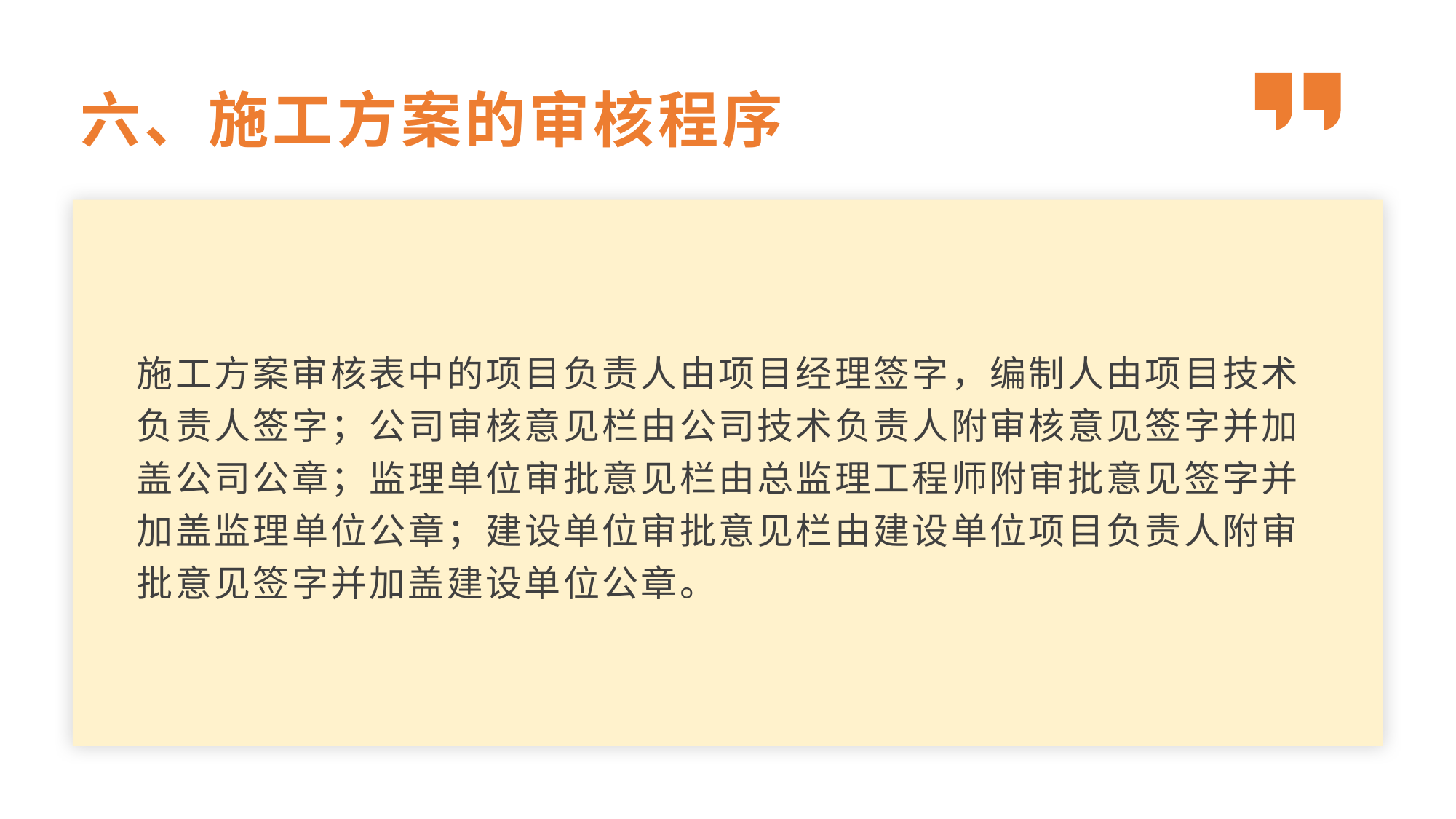

六、施工方案的审核程序

施工方案审核表中的项目负责人由项目经理签字，编制人由项目技术负责人签字；公司审核意见栏由公司技术负责人附审核意见签字并加盖公司公章；监理单位审批意见栏由总监理工程师附审批意见签字并加盖监理单位公章；建设单位审批意见栏由建设单位项目负责人附审批意见签字并加盖建设单位公章。